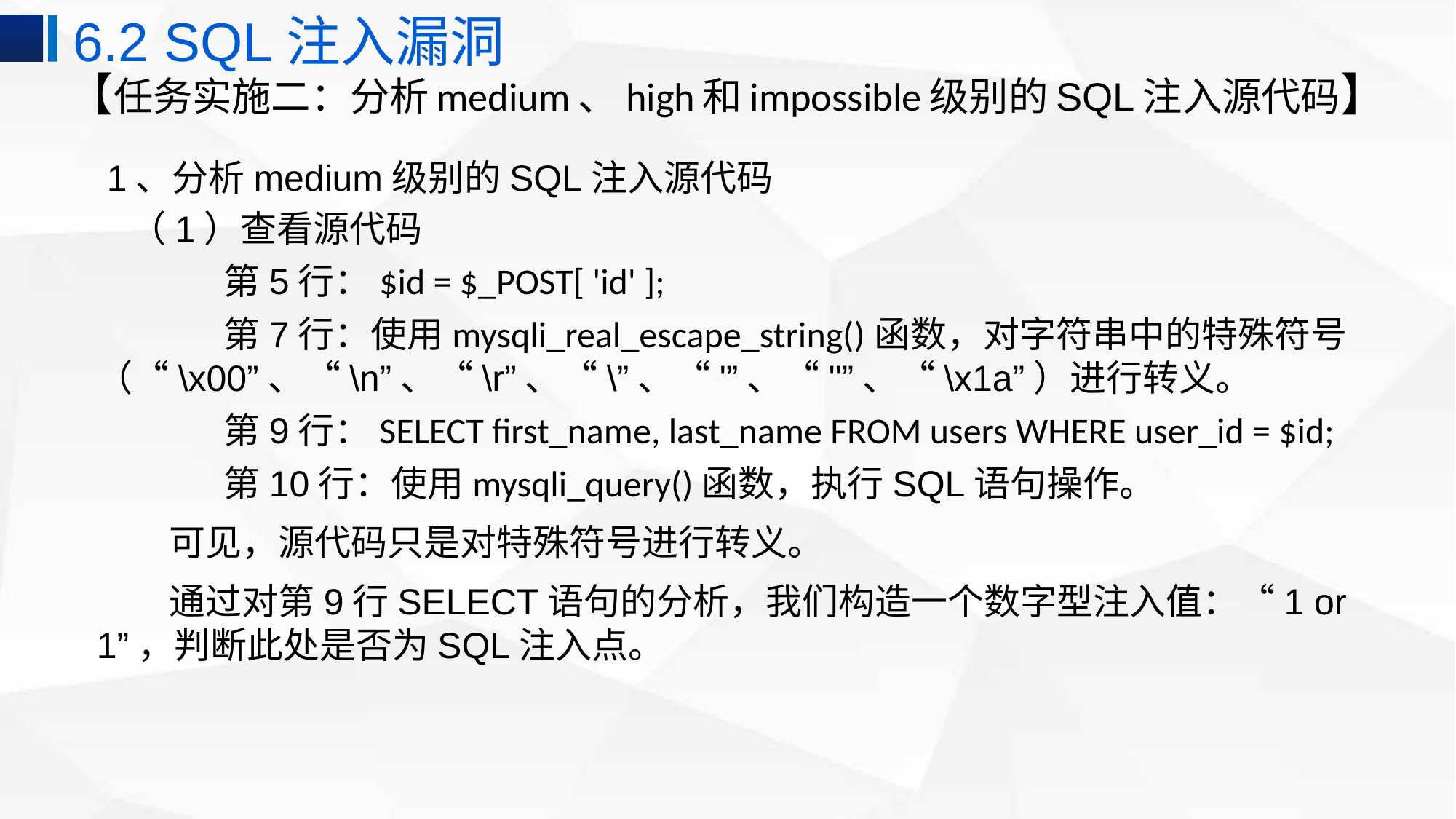

6.2 SQL注入漏洞

# 【任务实施二：分析medium、high和impossible级别的SQL注入源代码】
 1、分析medium级别的SQL注入源代码
   （1）查看源代码
第5行：$id = $_POST[ 'id' ];
第7行：使用mysqli_real_escape_string()函数，对字符串中的特殊符号（“\x00”、“\n”、“\r”、“\”、“'”、“"”、“\x1a”）进行转义。
第9行：SELECT first_name, last_name FROM users WHERE user_id = $id;
第10行：使用mysqli_query()函数，执行SQL语句操作。
可见，源代码只是对特殊符号进行转义。
通过对第9行SELECT语句的分析，我们构造一个数字型注入值：“1 or 1”，判断此处是否为SQL注入点。